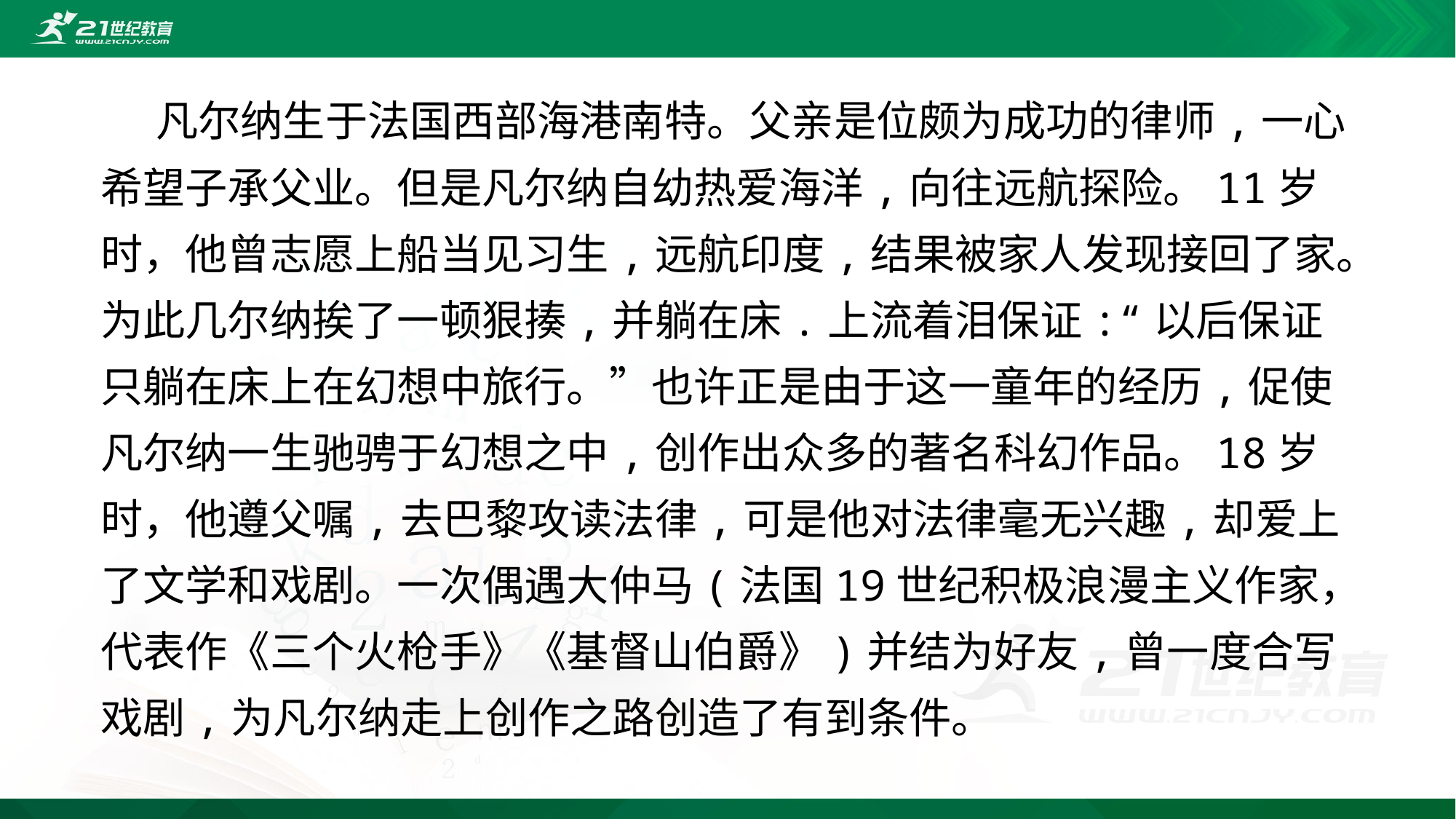

凡尔纳生于法国西部海港南特。父亲是位颇为成功的律师,一心希望子承父业。但是凡尔纳自幼热爱海洋,向往远航探险。11岁时，他曾志愿上船当见习生,远航印度,结果被家人发现接回了家。为此几尔纳挨了一顿狠揍,并躺在床.上流着泪保证:“以后保证只躺在床上在幻想中旅行。”也许正是由于这一童年的经历,促使凡尔纳一生驰骋于幻想之中,创作出众多的著名科幻作品。18岁时，他遵父嘱,去巴黎攻读法律,可是他对法律毫无兴趣,却爱上了文学和戏剧。一次偶遇大仲马(法国19世纪积极浪漫主义作家，代表作《三个火枪手》《基督山伯爵》)并结为好友,曾一度合写戏剧,为凡尔纳走上创作之路创造了有到条件。